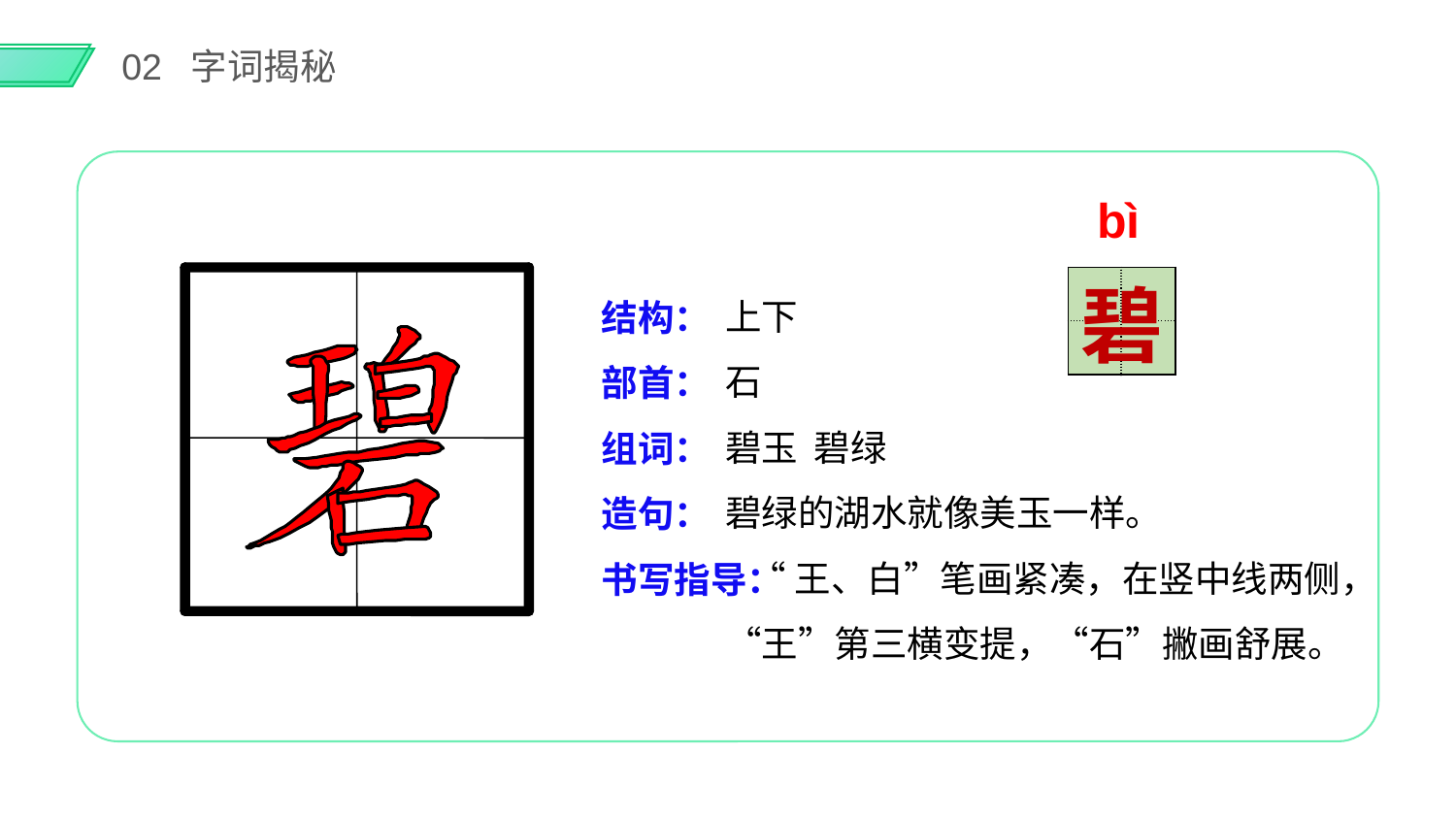

02  字词揭秘
bì
上下
石
碧玉  碧绿
碧绿的湖水就像美玉一样。
   “王、白”笔画紧凑，在竖中线两侧，“王”第三横变提，“石”撇画舒展。

|  |  |
| --- | --- |
|  |  |
结构：
部首：
组词：
造句：
书写指导：
碧